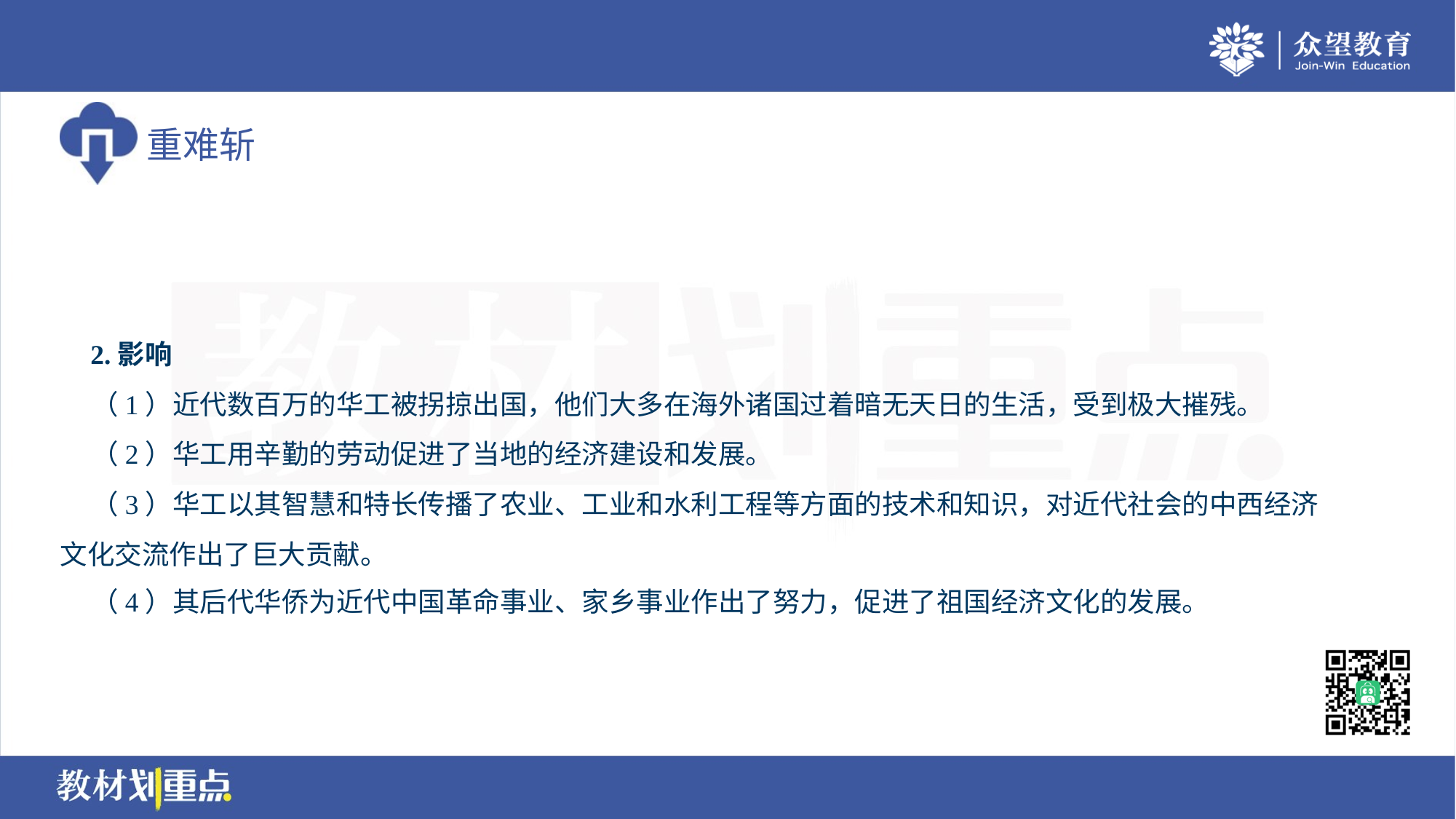

2.影响
    （1）近代数百万的华工被拐掠出国，他们大多在海外诸国过着暗无天日的生活，受到极大摧残。
    （2）华工用辛勤的劳动促进了当地的经济建设和发展。
    （3）华工以其智慧和特长传播了农业、工业和水利工程等方面的技术和知识，对近代社会的中西经济
文化交流作出了巨大贡献。
    （4）其后代华侨为近代中国革命事业、家乡事业作出了努力，促进了祖国经济文化的发展。